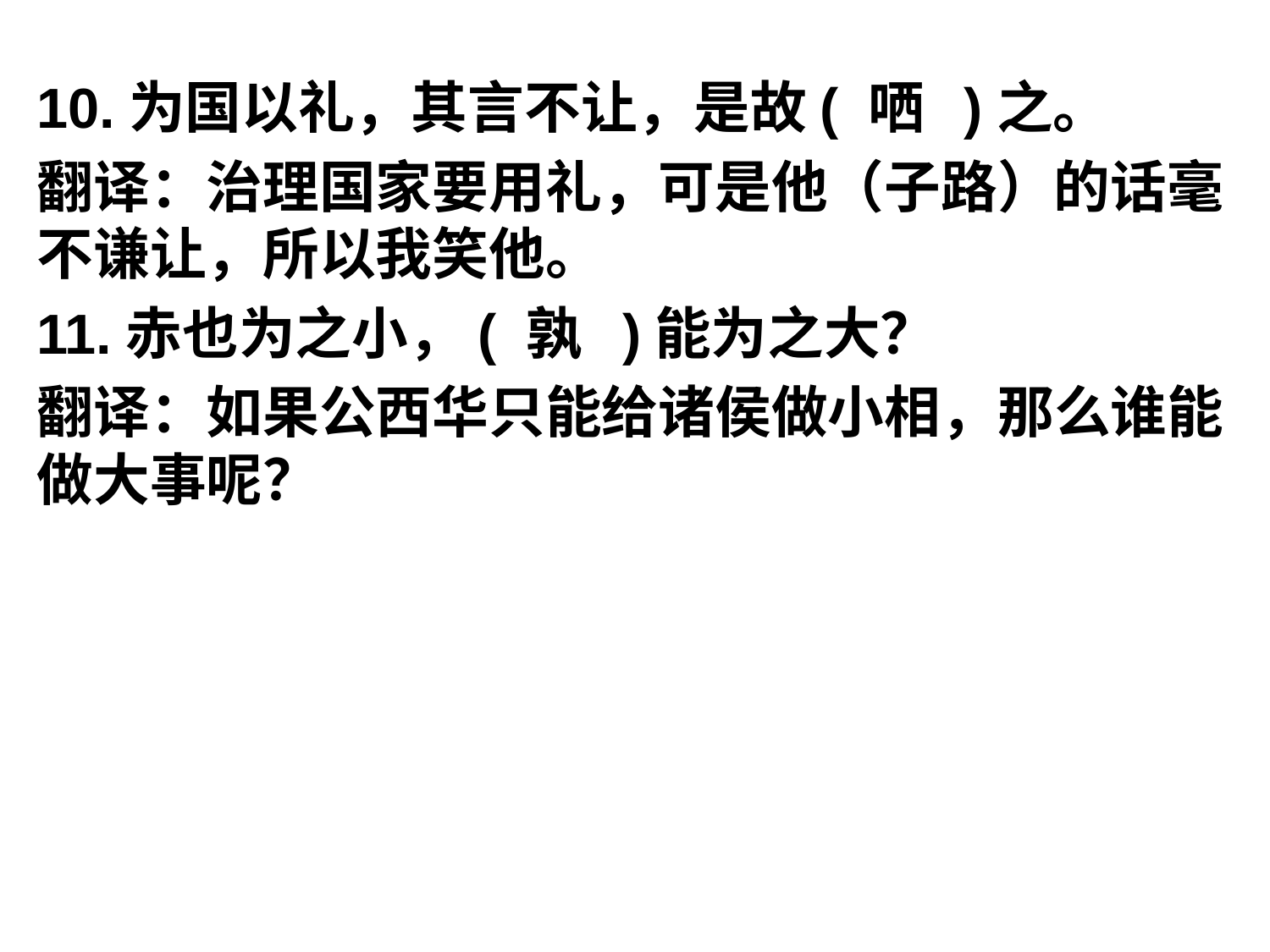

10.为国以礼，其言不让，是故( 哂  )之。
翻译：治理国家要用礼，可是他（子路）的话毫不谦让，所以我笑他。
11.赤也为之小，( 孰  )能为之大？
翻译：如果公西华只能给诸侯做小相，那么谁能做大事呢？